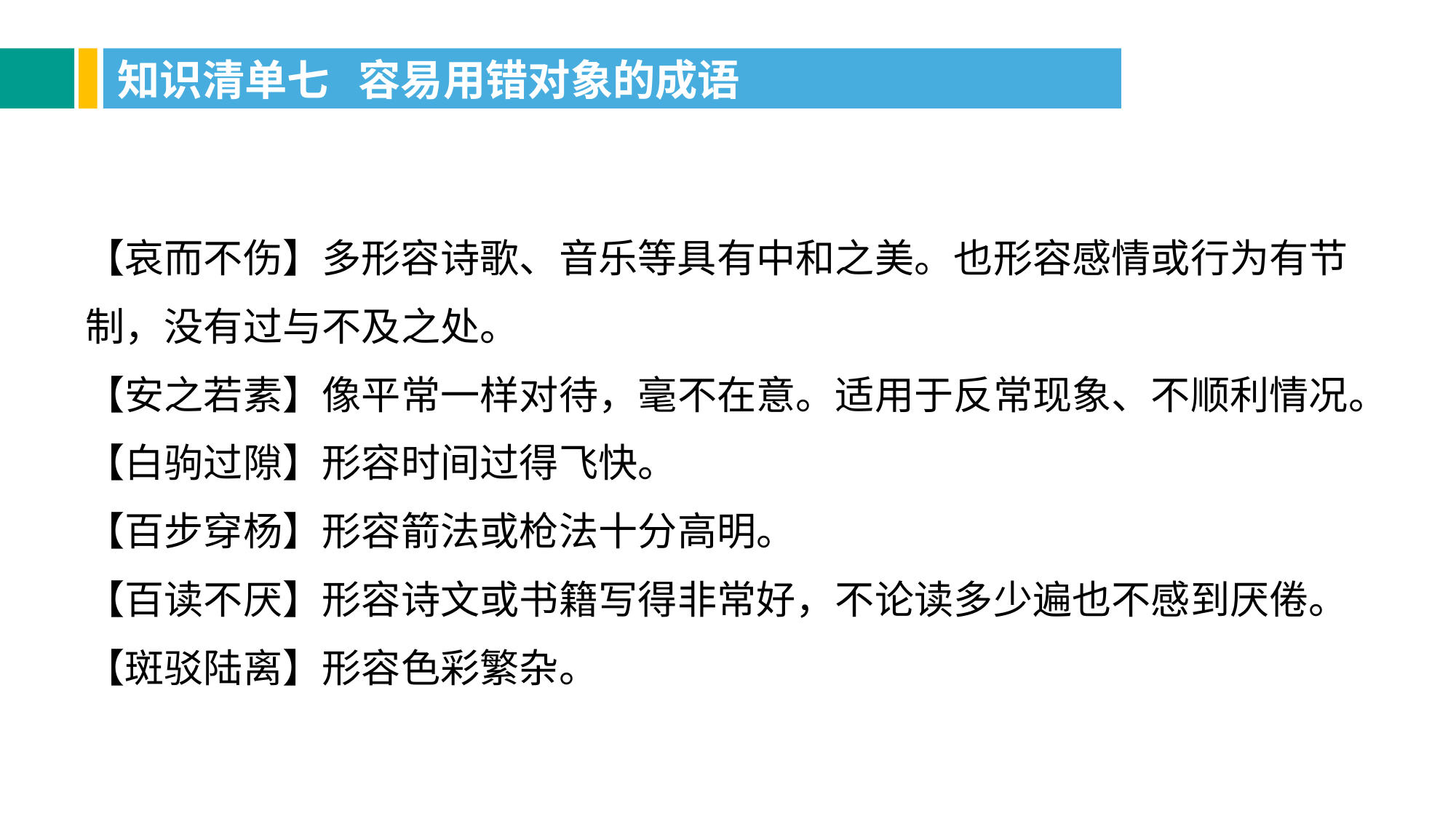

知识清单七   容易用错对象的成语

【哀而不伤】多形容诗歌、音乐等具有中和之美。也形容感情或行为有节制，没有过与不及之处。
【安之若素】像平常一样对待，毫不在意。适用于反常现象、不顺利情况。【白驹过隙】形容时间过得飞快。
【百步穿杨】形容箭法或枪法十分高明。
【百读不厌】形容诗文或书籍写得非常好，不论读多少遍也不感到厌倦。
【斑驳陆离】形容色彩繁杂。